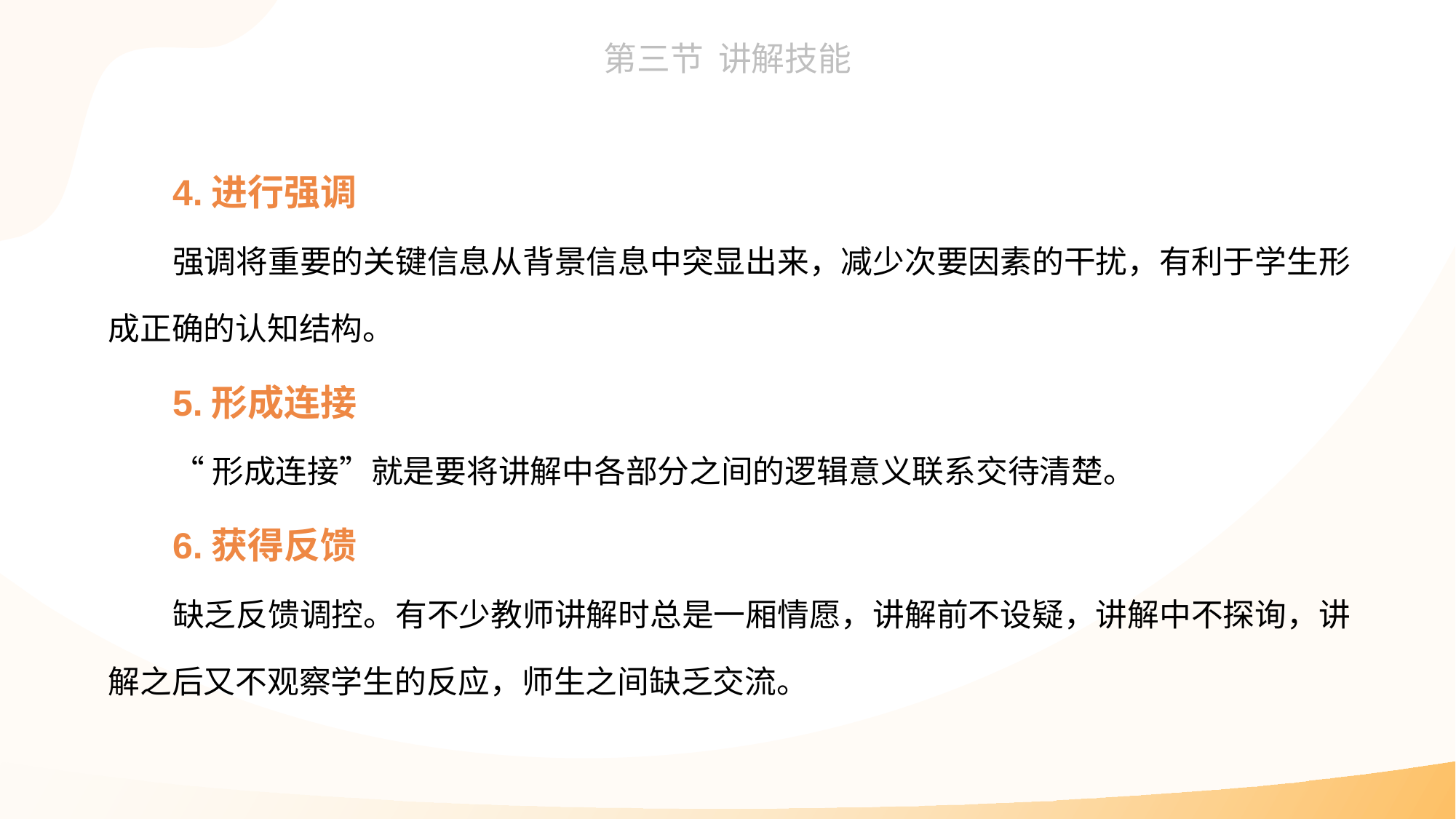

4.进行强调
强调将重要的关键信息从背景信息中突显出来，减少次要因素的干扰，有利于学生形成正确的认知结构。
5.形成连接
“形成连接”就是要将讲解中各部分之间的逻辑意义联系交待清楚。
6.获得反馈
缺乏反馈调控。有不少教师讲解时总是一厢情愿，讲解前不设疑，讲解中不探询，讲解之后又不观察学生的反应，师生之间缺乏交流。